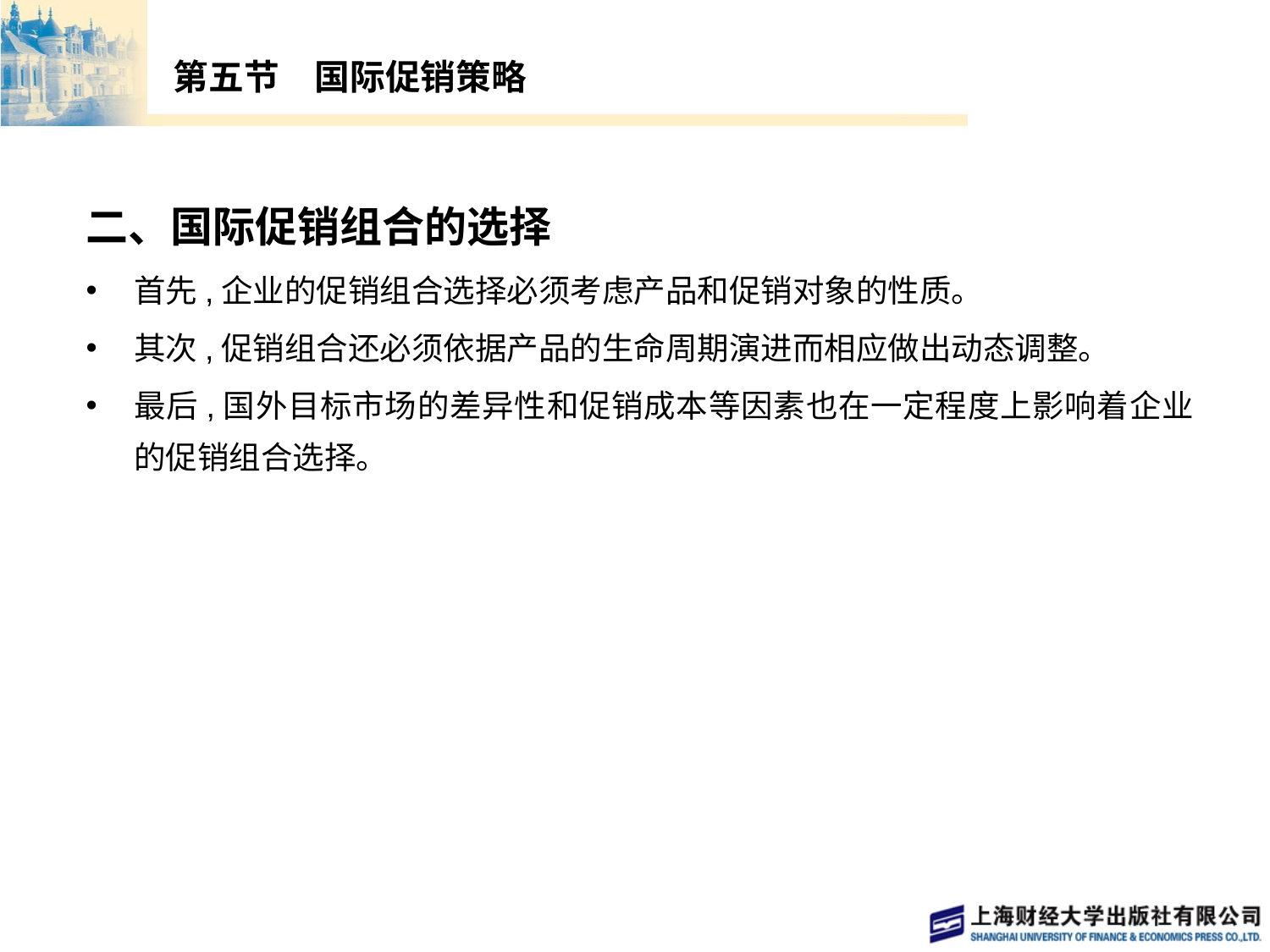

# 第五节　国际促销策略
二、国际促销组合的选择
首先,企业的促销组合选择必须考虑产品和促销对象的性质。
其次,促销组合还必须依据产品的生命周期演进而相应做出动态调整。
最后,国外目标市场的差异性和促销成本等因素也在一定程度上影响着企业的促销组合选择。